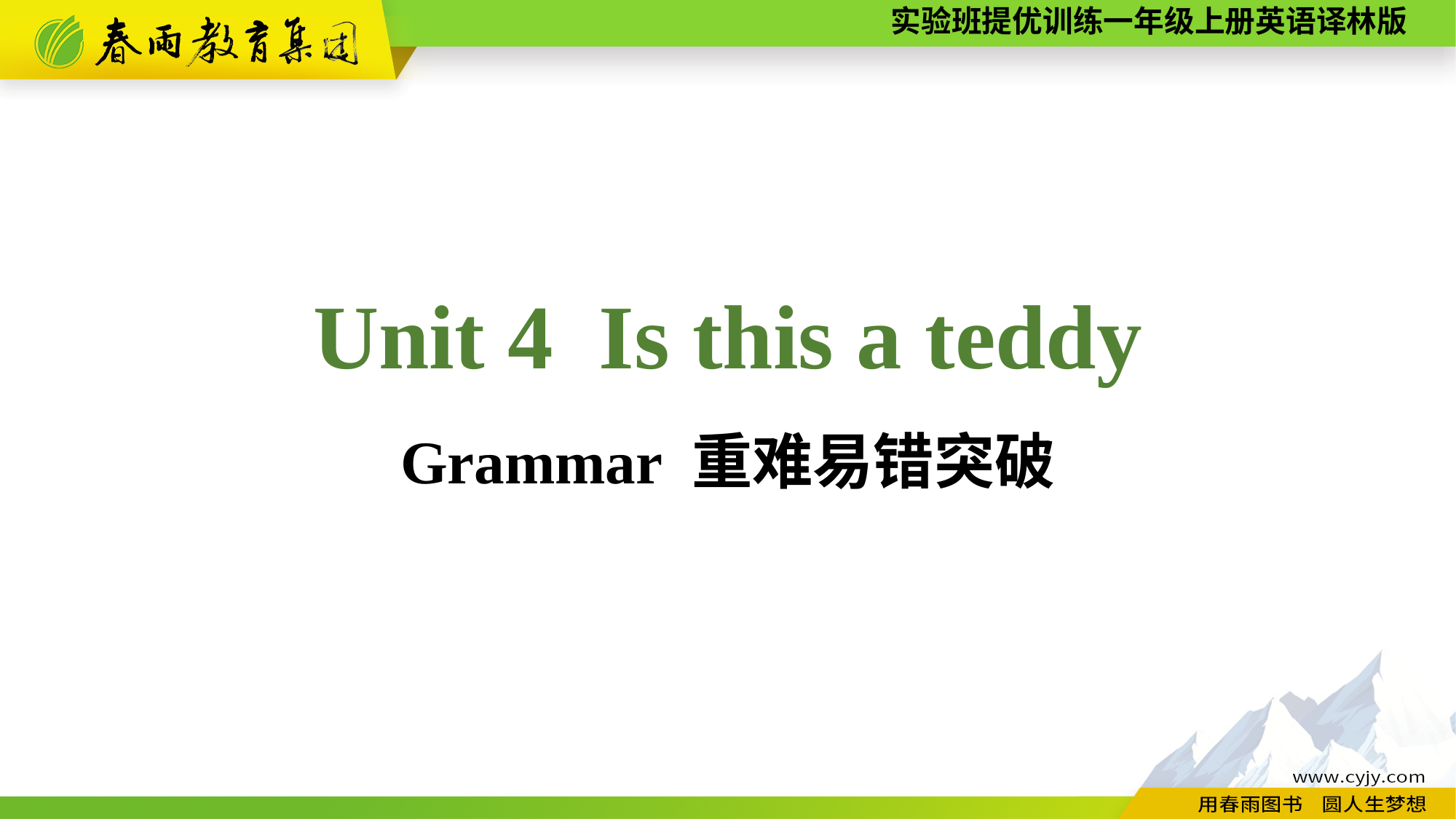

Unit 4  Is this a teddy
Grammar 重难易错突破